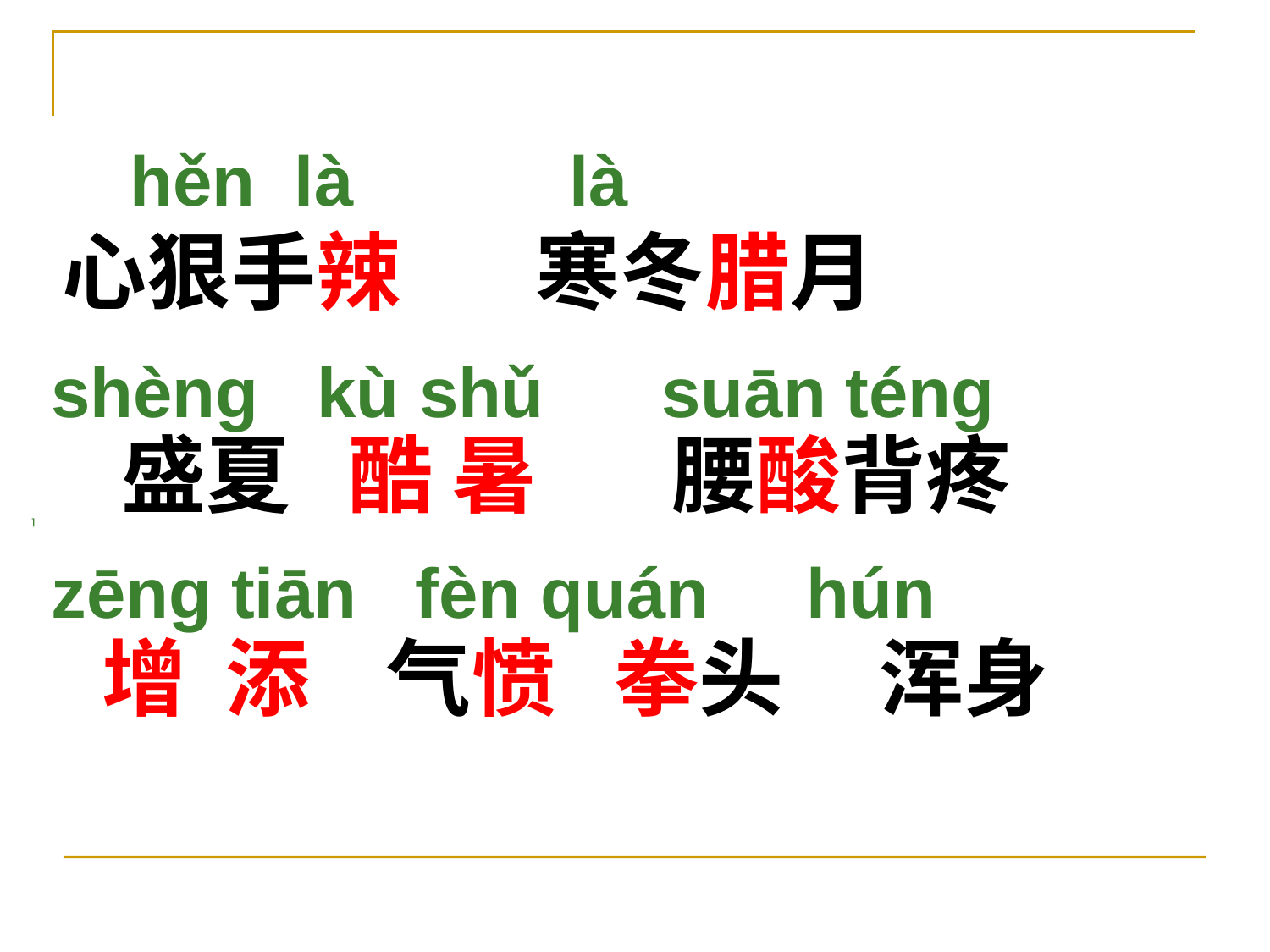

hěn  là           là

 shènɡ   kù shǔ      suān ténɡ

]

 zēnɡ tiān   fèn quán     hún
心狠手辣       寒冬腊月

  盛夏   酷 暑       腰酸背疼

 增  添    气愤   拳头     浑身